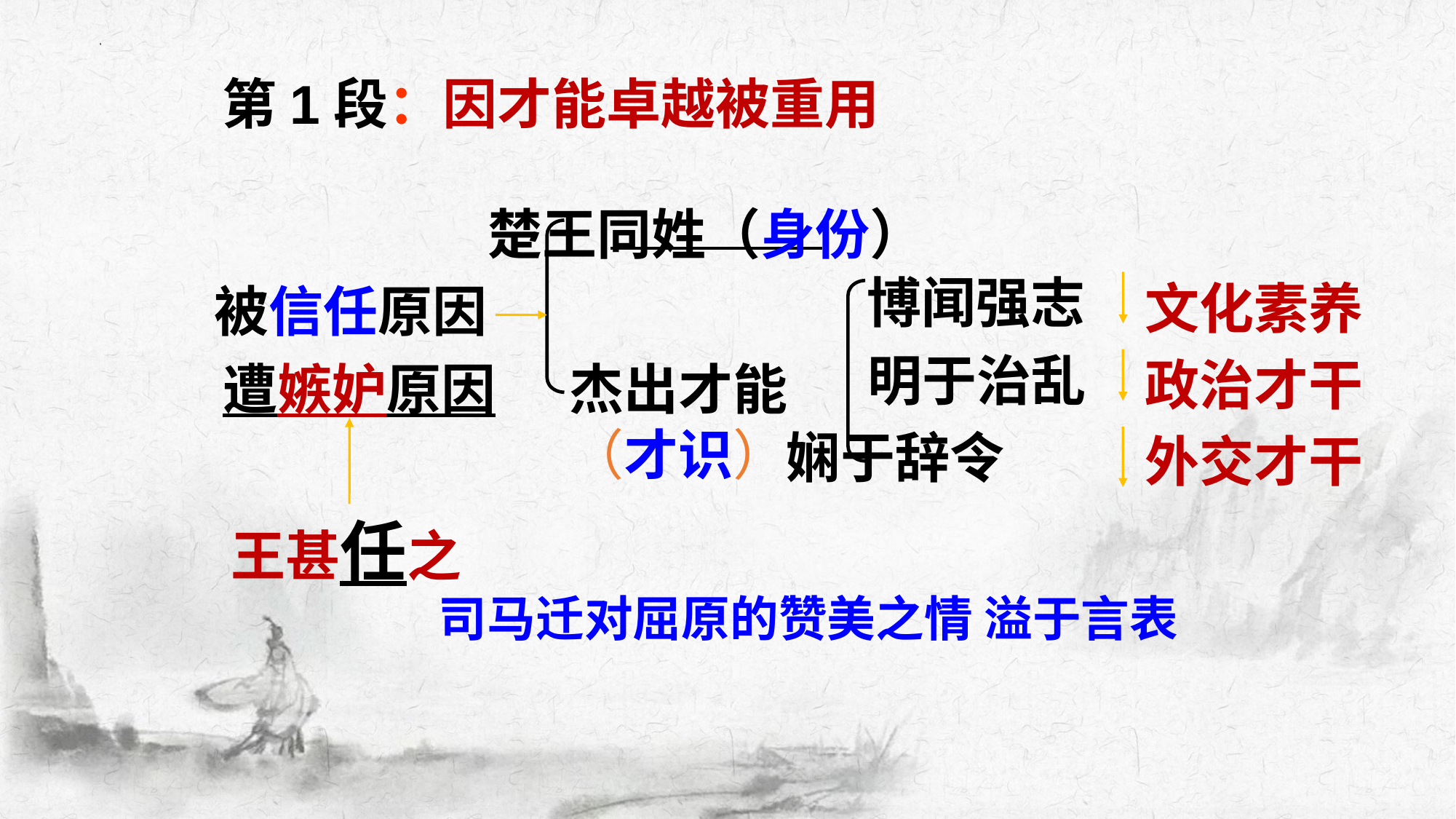

# 第1段：因才能卓越被重用

楚王同姓（身份）

文化素养
政治才干
外交才干
博闻强志
被信任原因

明于治乱
遭嫉妒原因
杰出才能
（才识）

娴于辞令

王甚任之
司马迁对屈原的赞美之情 溢于言表